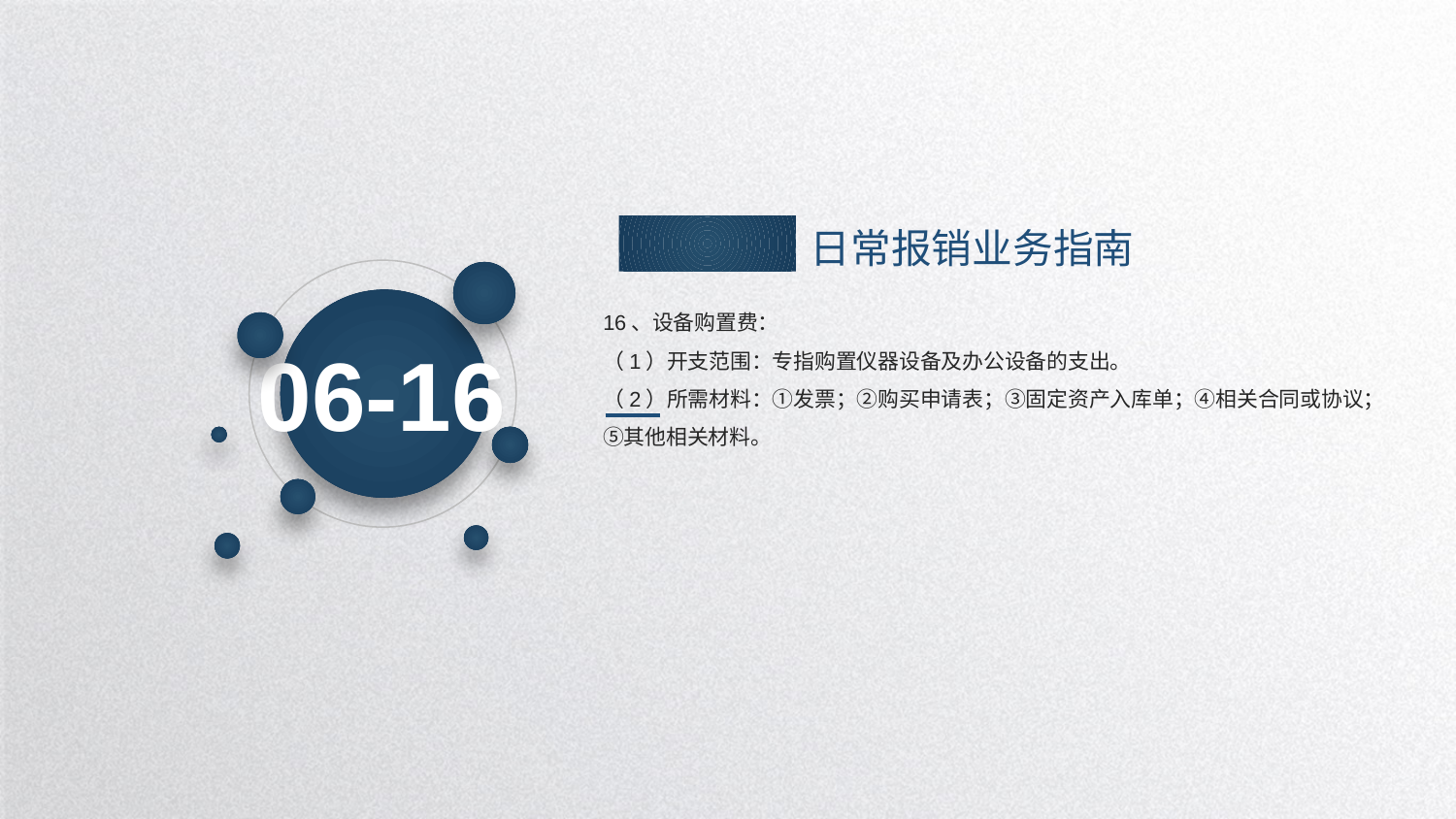

日常报销业务指南

16、设备购置费：
（1）开支范围：专指购置仪器设备及办公设备的支出。
（2）所需材料：①发票；②购买申请表；③固定资产入库单；④相关合同或协议；⑤其他相关材料。

06-16